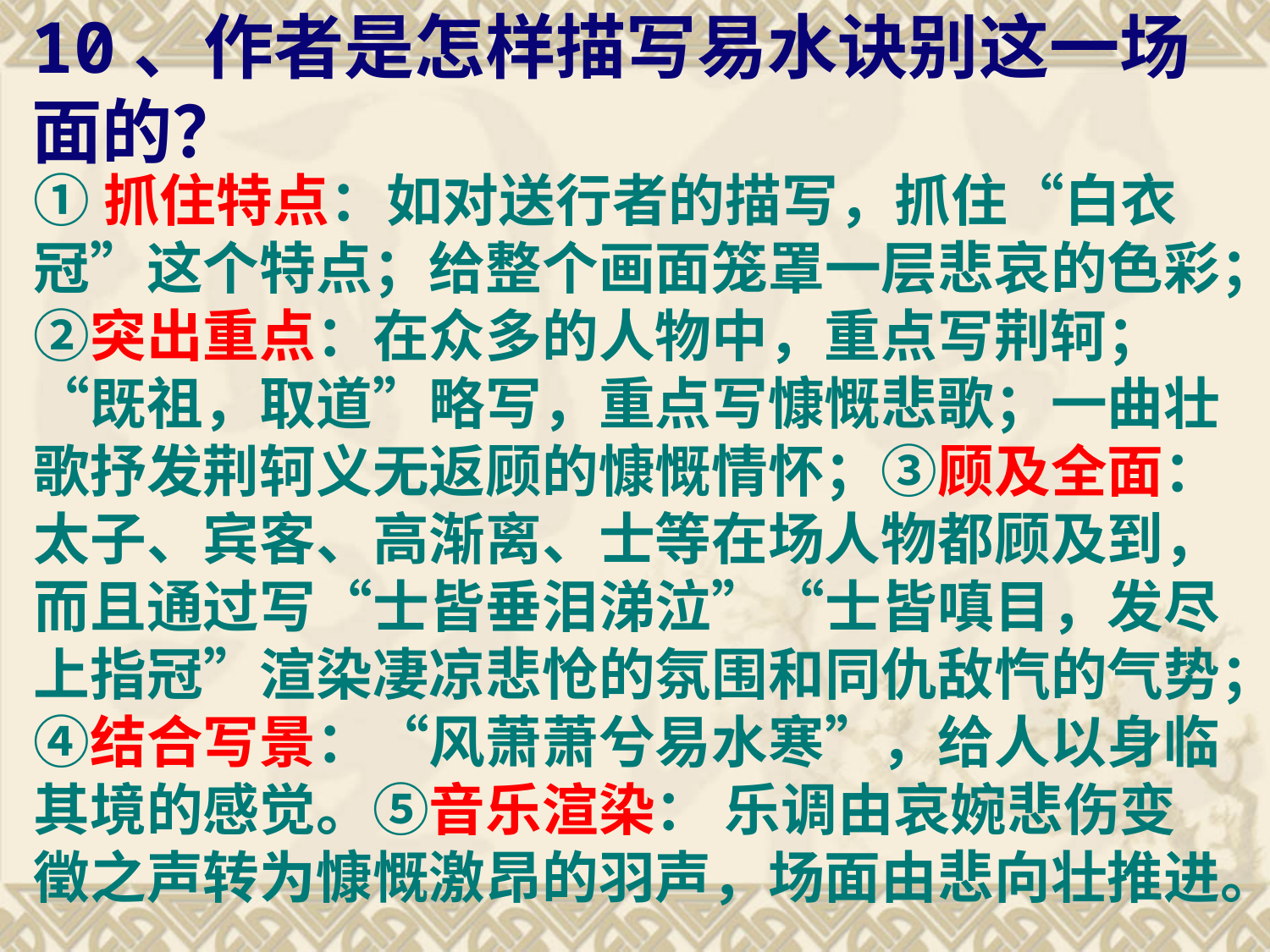

10、作者是怎样描写易水诀别这一场面的？
①抓住特点：如对送行者的描写，抓住“白衣冠”这个特点；给整个画面笼罩一层悲哀的色彩；②突出重点：在众多的人物中，重点写荆轲；“既祖，取道”略写，重点写慷慨悲歌；一曲壮歌抒发荆轲义无返顾的慷慨情怀；③顾及全面：太子、宾客、高渐离、士等在场人物都顾及到，而且通过写“士皆垂泪涕泣”“士皆嗔目，发尽上指冠”渲染凄凉悲怆的氛围和同仇敌忾的气势；④结合写景：“风萧萧兮易水寒”，给人以身临其境的感觉。⑤音乐渲染： 乐调由哀婉悲伤变徵之声转为慷慨激昂的羽声，场面由悲向壮推进。